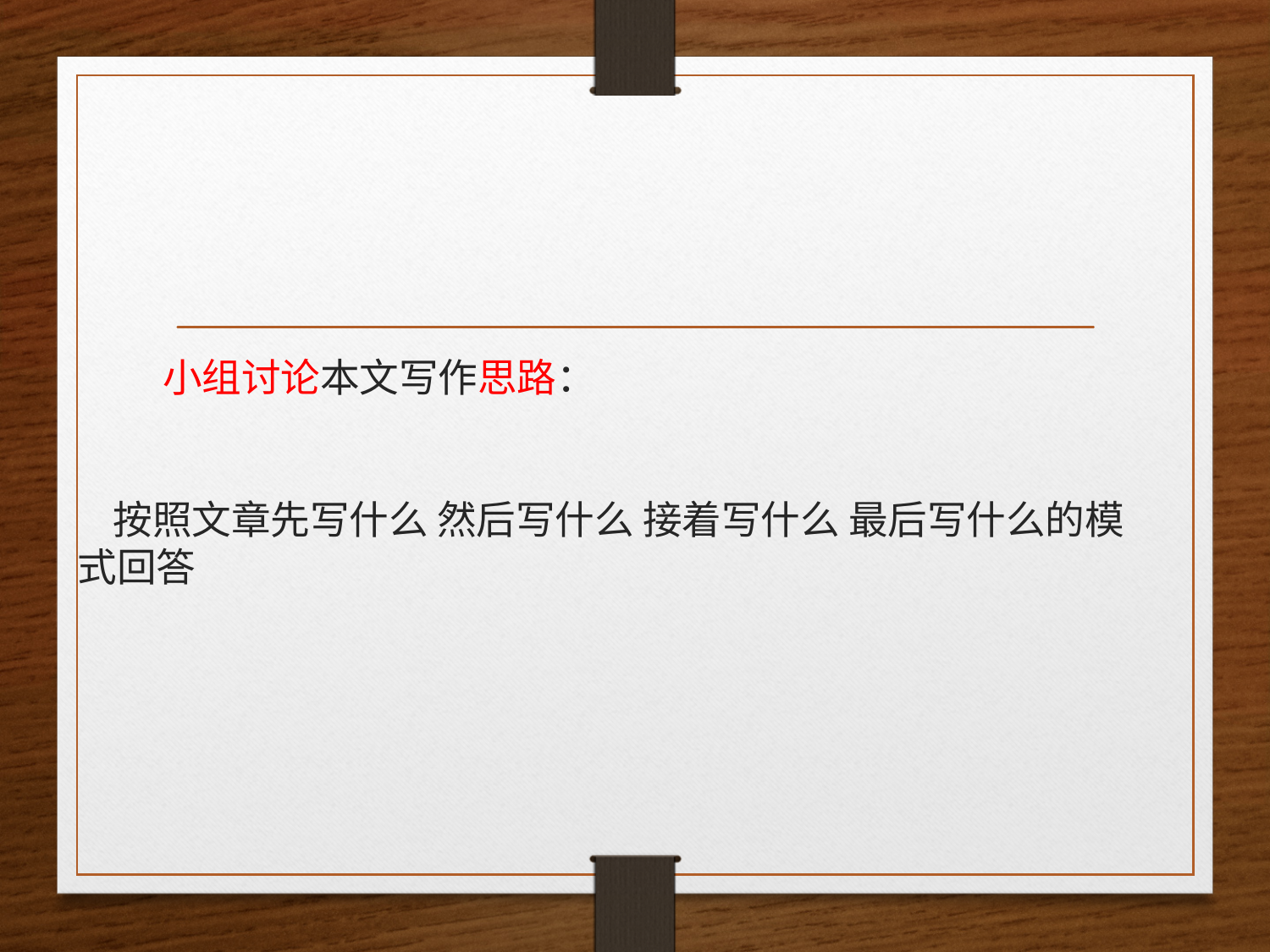

# 小组讨论本文写作思路： 按照文章先写什么 然后写什么 接着写什么 最后写什么的模式回答